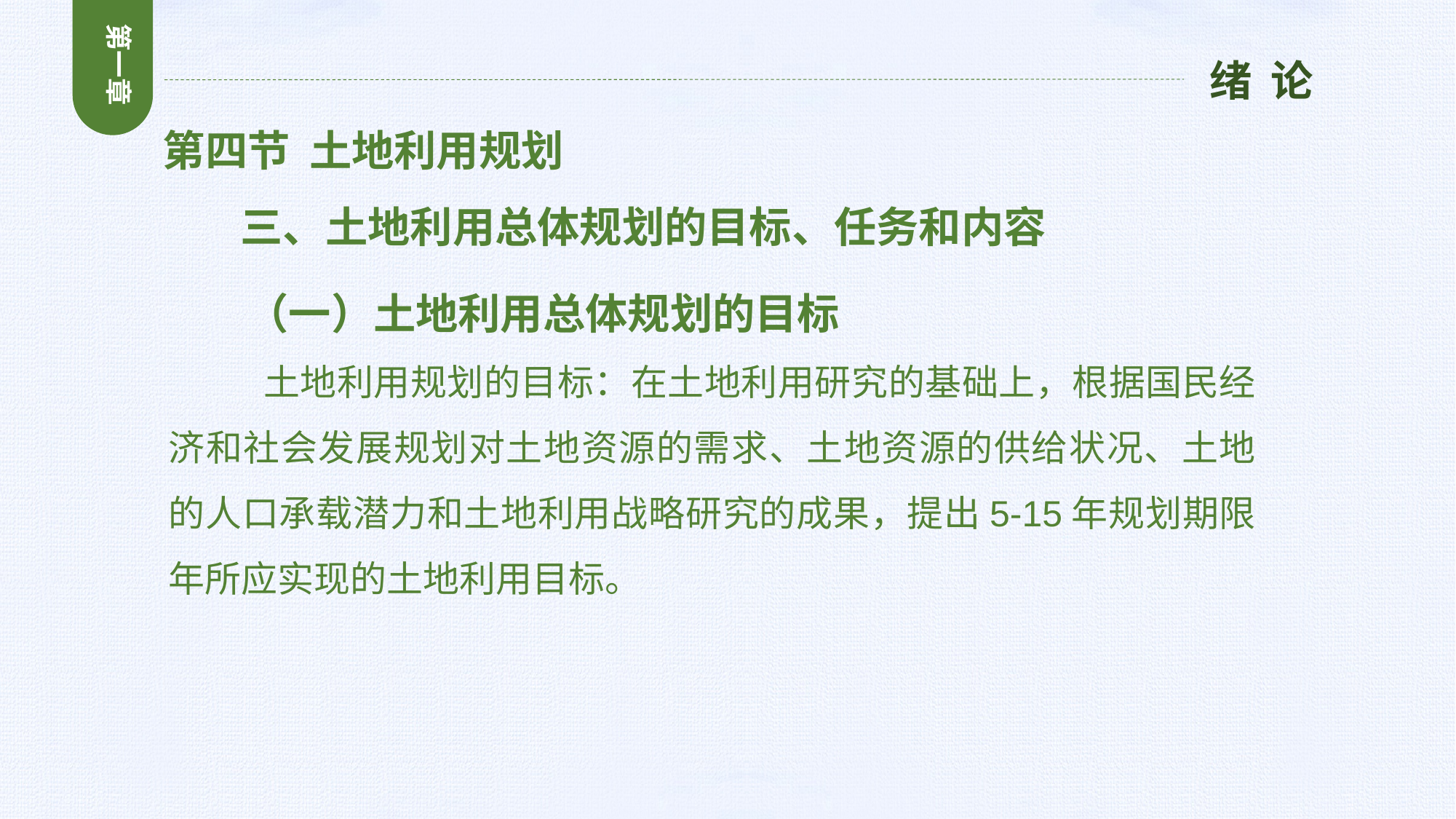

第一章
绪  论
第四节  土地利用规划
       三、土地利用总体规划的目标、任务和内容

       （一）土地利用总体规划的目标
          土地利用规划的目标：在土地利用研究的基础上，根据国民经济和社会发展规划对土地资源的需求、土地资源的供给状况、土地的人口承载潜力和土地利用战略研究的成果，提出5-15年规划期限年所应实现的土地利用目标。